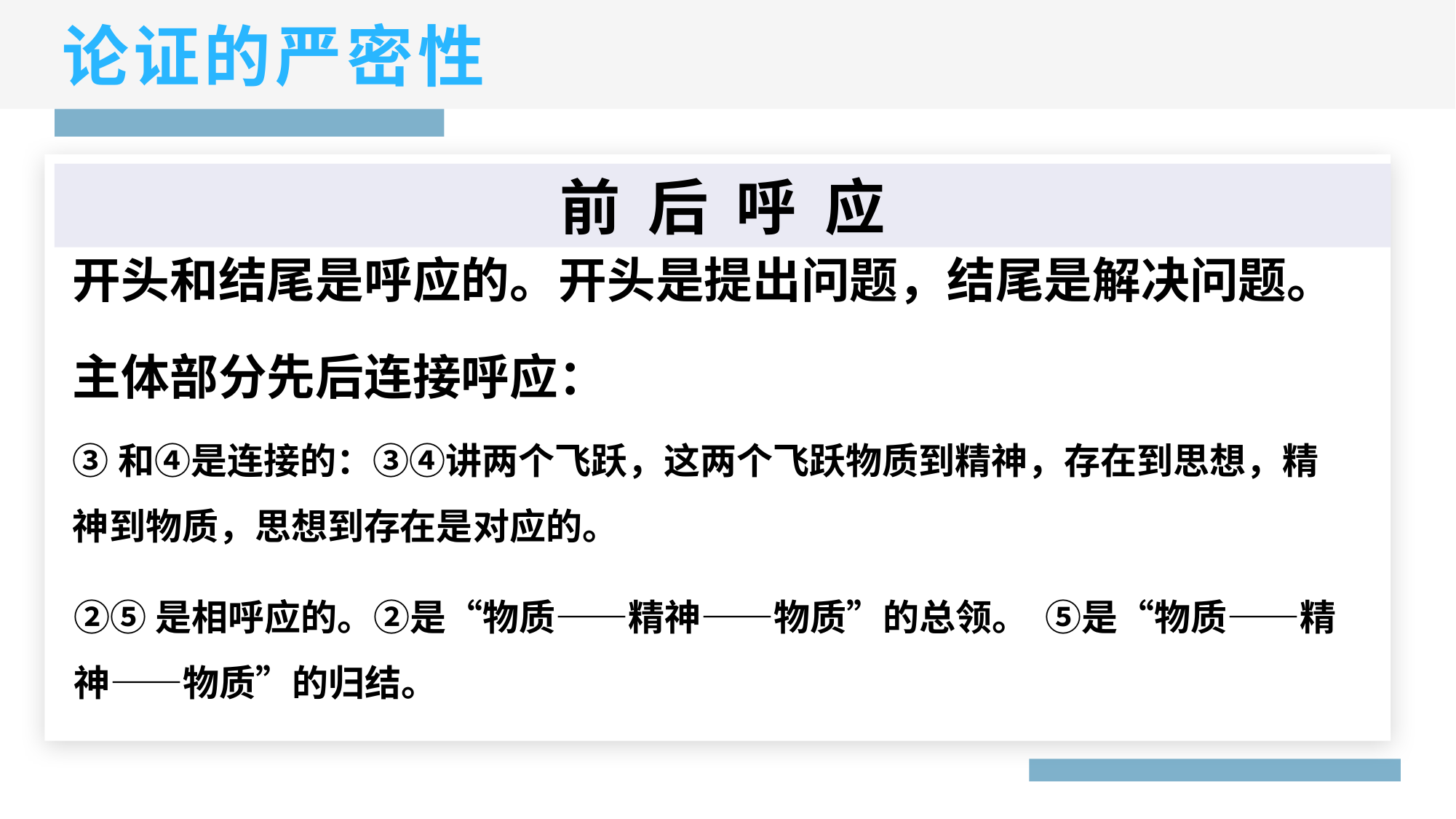

论证的严密性

前  后  呼  应
开头和结尾是呼应的。开头是提出问题，结尾是解决问题。
主体部分先后连接呼应：
③和④是连接的：③④讲两个飞跃，这两个飞跃物质到精神，存在到思想，精神到物质，思想到存在是对应的。
②⑤是相呼应的。②是“物质——精神——物质”的总领。  ⑤是“物质——精神——物质”的归结。